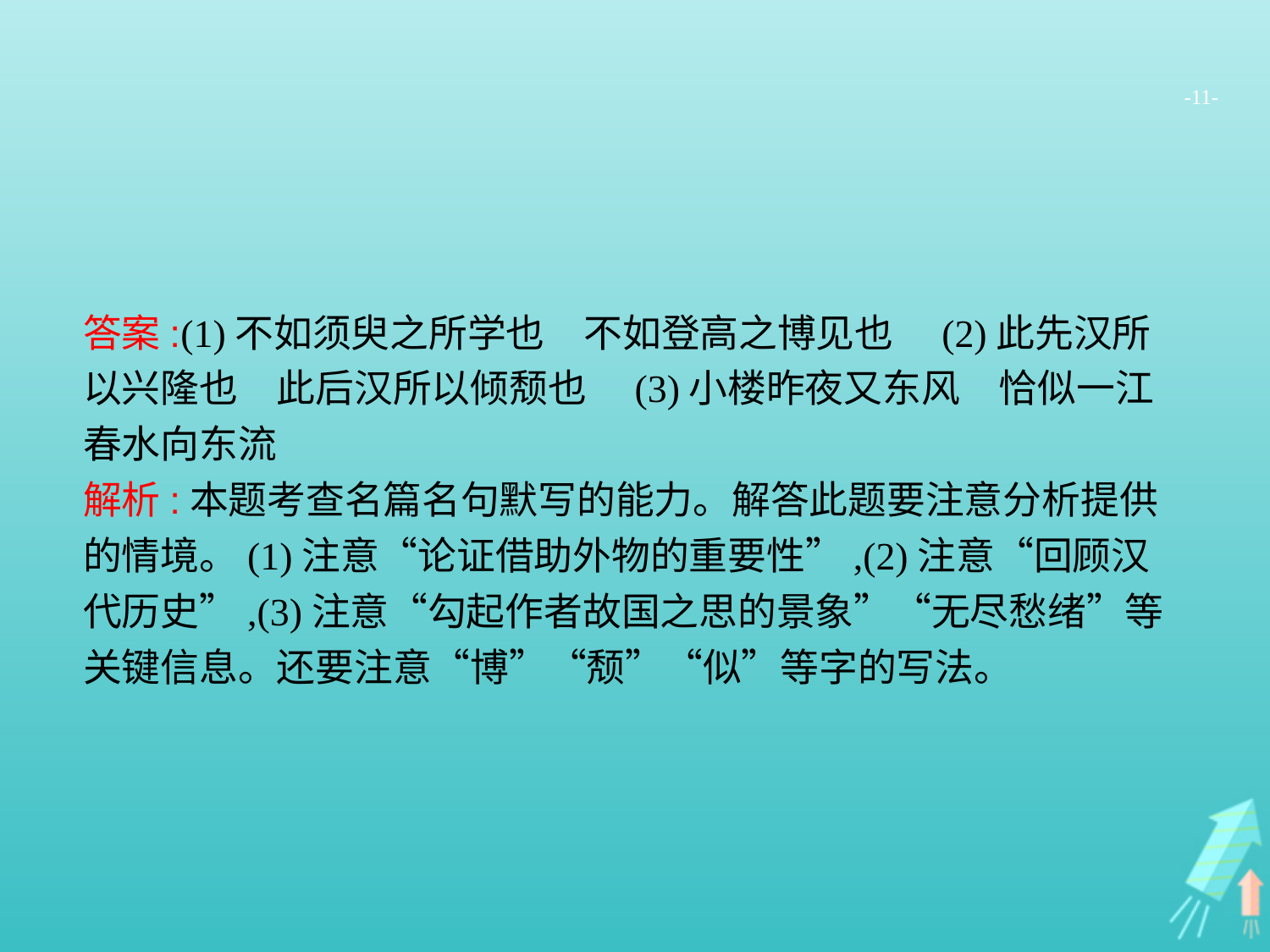

-11-
答案:(1)不如须臾之所学也　不如登高之博见也　(2)此先汉所以兴隆也　此后汉所以倾颓也　(3)小楼昨夜又东风　恰似一江春水向东流
解析:本题考查名篇名句默写的能力。解答此题要注意分析提供的情境。(1)注意“论证借助外物的重要性”,(2)注意“回顾汉代历史”,(3)注意“勾起作者故国之思的景象”“无尽愁绪”等关键信息。还要注意“博”“颓”“似”等字的写法。